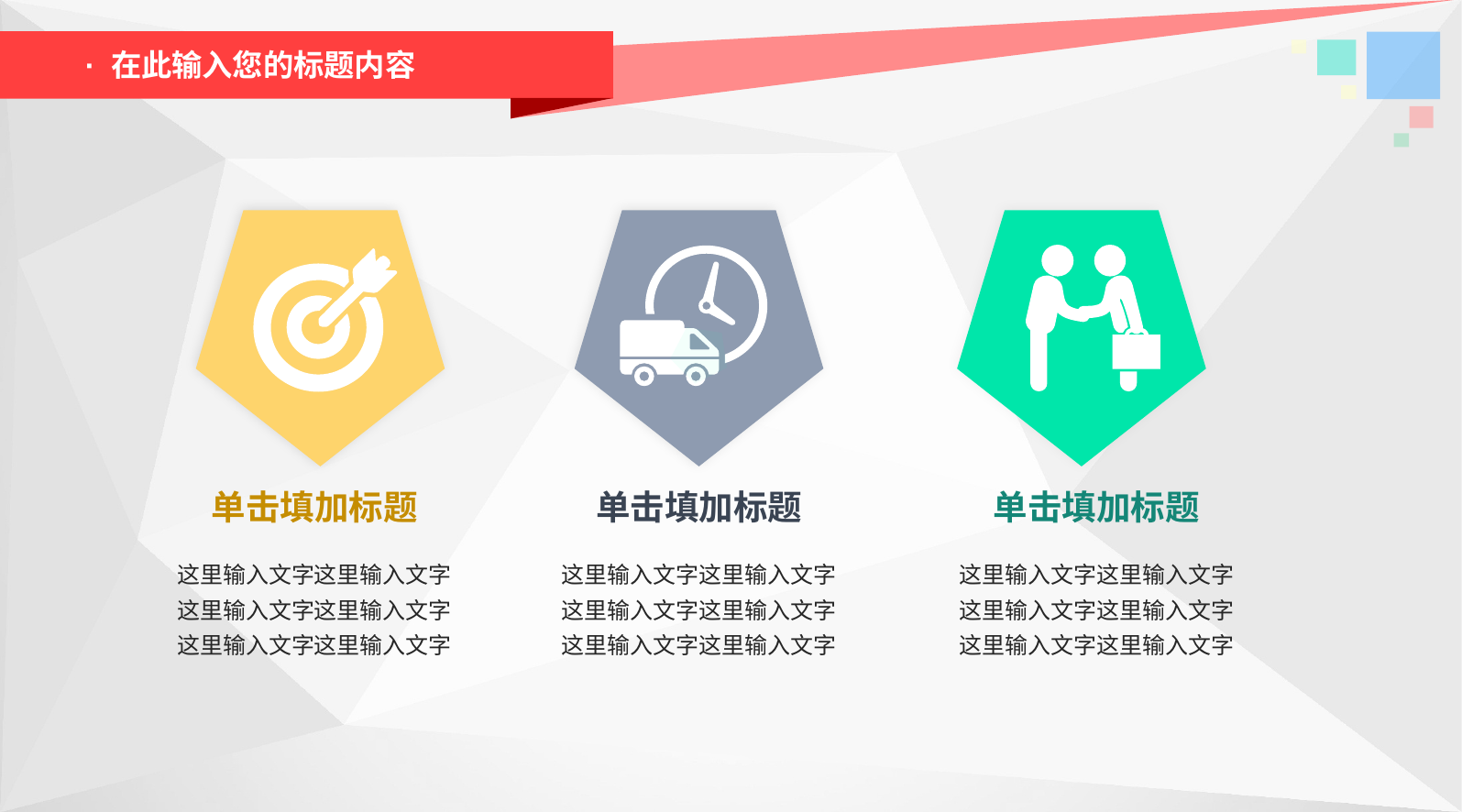

· 在此输入您的标题内容

单击填加标题
单击填加标题
单击填加标题
这里输入文字这里输入文字这里输入文字这里输入文字这里输入文字这里输入文字

这里输入文字这里输入文字这里输入文字这里输入文字这里输入文字这里输入文字

这里输入文字这里输入文字这里输入文字这里输入文字这里输入文字这里输入文字